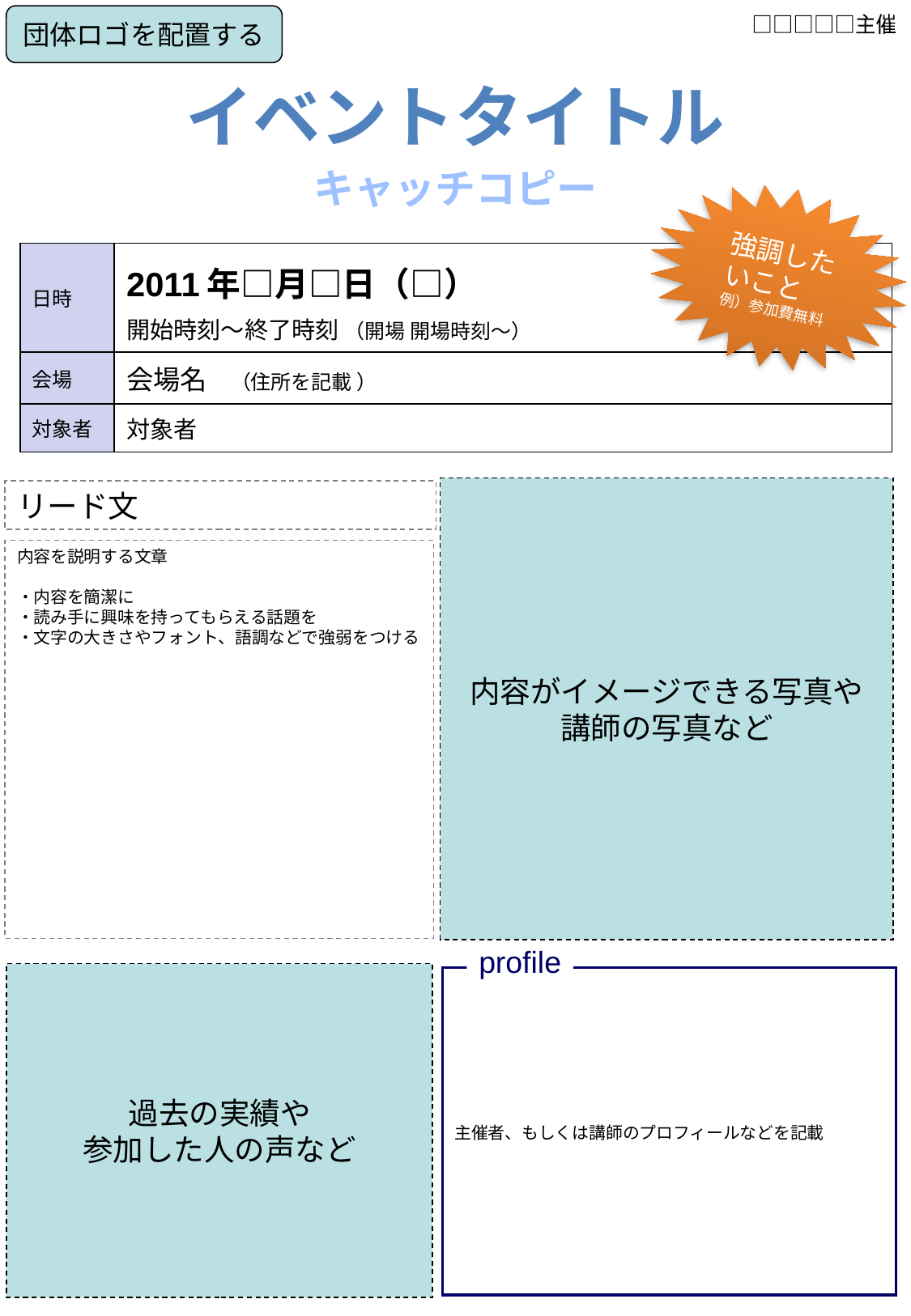

団体ロゴを配置する
□□□□□主催
イベントタイトル
キャッチコピー
強調したいこと　
例）参加費無料
| 日時 | 2011年□月□日（□） 開始時刻～終了時刻 （開場 開場時刻～） |
| --- | --- |
| 会場 | 会場名　（住所を記載 ） |
| 対象者 | 対象者 |
内容がイメージできる写真や
講師の写真など
リード文
内容を説明する文章

・内容を簡潔に
・読み手に興味を持ってもらえる話題を
・文字の大きさやフォント、語調などで強弱をつける
profile
過去の実績や
参加した人の声など
主催者、もしくは講師のプロフィールなどを記載